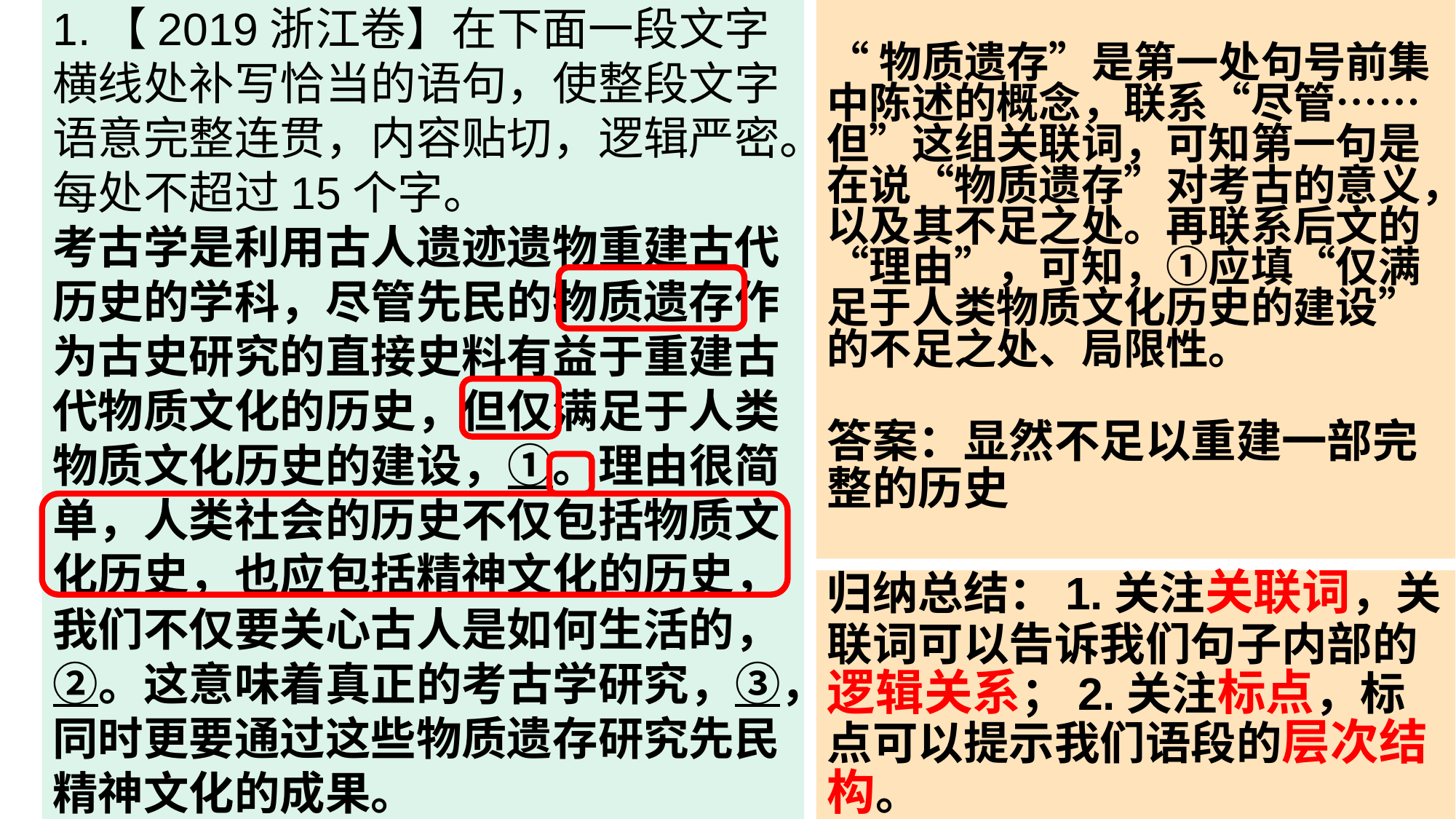

1.【2019浙江卷】在下面一段文字横线处补写恰当的语句，使整段文字语意完整连贯，内容贴切，逻辑严密。每处不超过15个字。
考古学是利用古人遗迹遗物重建古代历史的学科，尽管先民的物质遗存作为古史研究的直接史料有益于重建古代物质文化的历史，但仅满足于人类物质文化历史的建设，①。理由很简单，人类社会的历史不仅包括物质文化历史，也应包括精神文化的历史，我们不仅要关心古人是如何生活的，②。这意味着真正的考古学研究，③，同时更要通过这些物质遗存研究先民精神文化的成果。
“物质遗存”是第一处句号前集中陈述的概念，联系“尽管……但”这组关联词，可知第一句是在说“物质遗存”对考古的意义，以及其不足之处。再联系后文的“理由”，可知，①应填“仅满足于人类物质文化历史的建设”的不足之处、局限性。

答案：显然不足以重建一部完整的历史

归纳总结：1.关注关联词，关联词可以告诉我们句子内部的逻辑关系；2.关注标点，标点可以提示我们语段的层次结构。